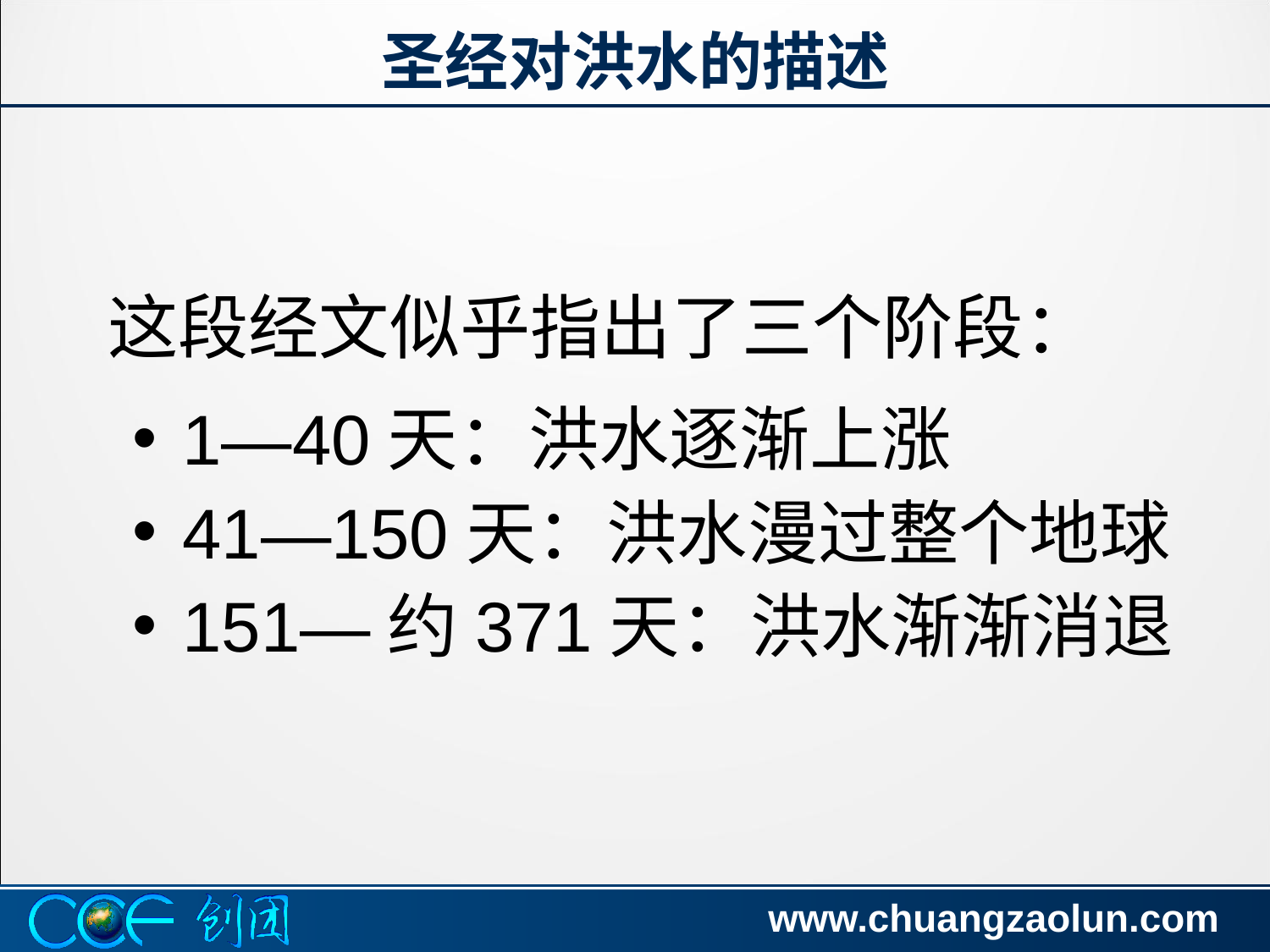

# 圣经对洪水的描述
这段经文似乎指出了三个阶段：

1—40天：洪水逐渐上涨
41—150天：洪水漫过整个地球
151—约371天：洪水渐渐消退